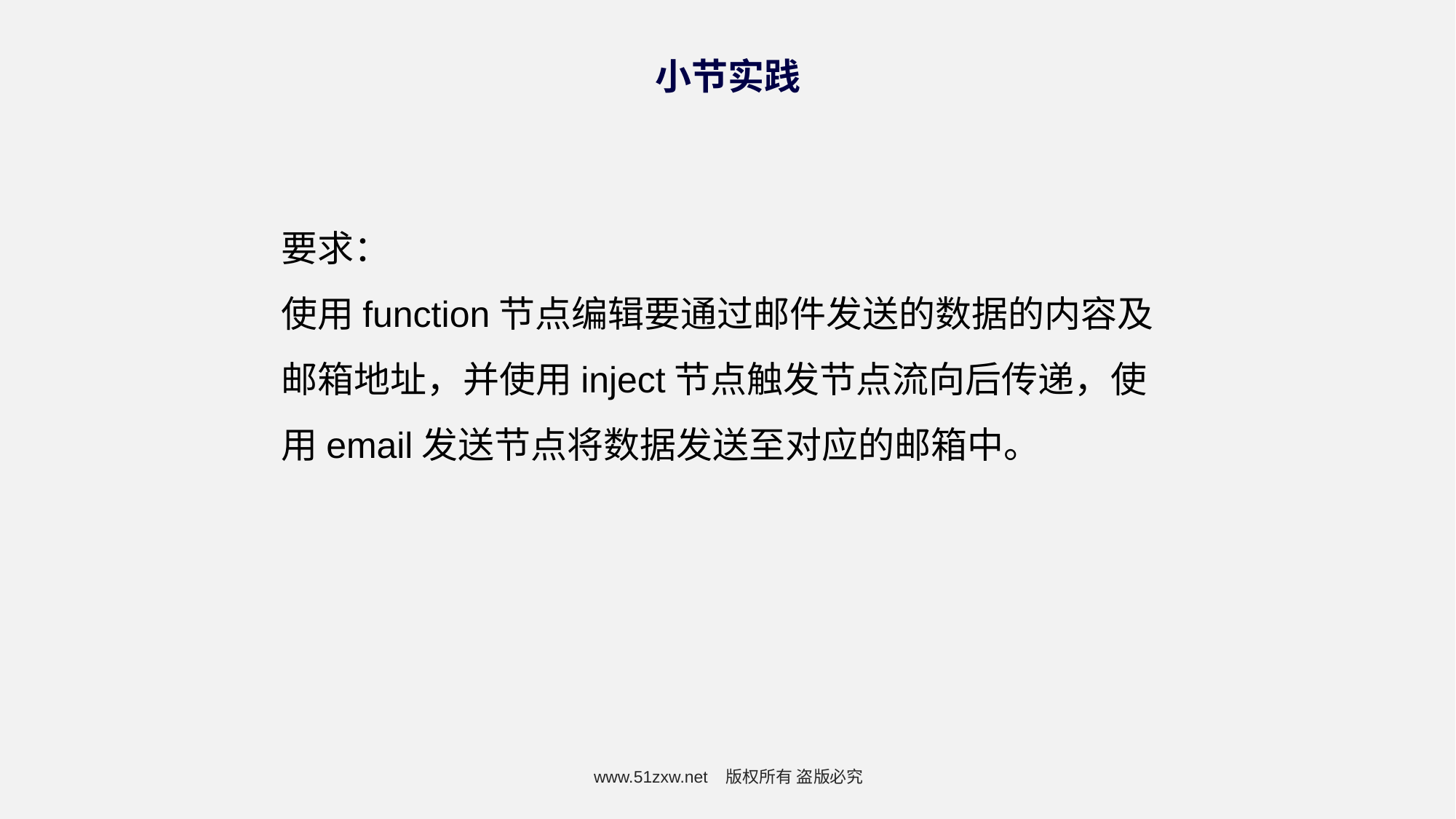

小节实践
要求：
使用function节点编辑要通过邮件发送的数据的内容及邮箱地址，并使用inject节点触发节点流向后传递，使用email发送节点将数据发送至对应的邮箱中。
www.51zxw.net   版权所有 盗版必究